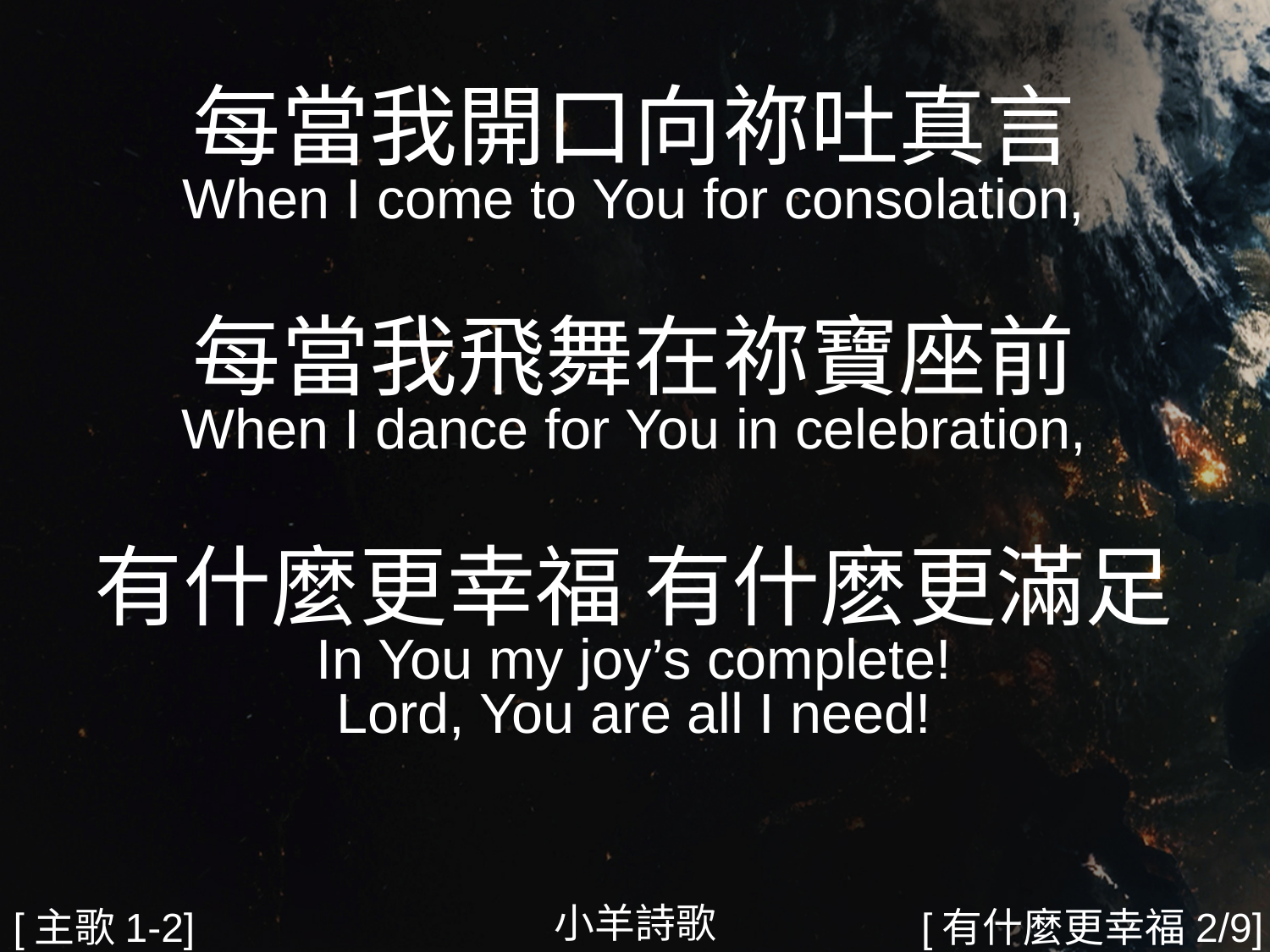

每當我開口向祢吐真言
When I come to You for consolation,

每當我飛舞在祢寶座前
When I dance for You in celebration,

有什麼更幸福 有什麽更滿足
In You my joy’s complete!
Lord, You are all I need!

#

小羊詩歌
[主歌1-2]
[有什麼更幸福2/9]